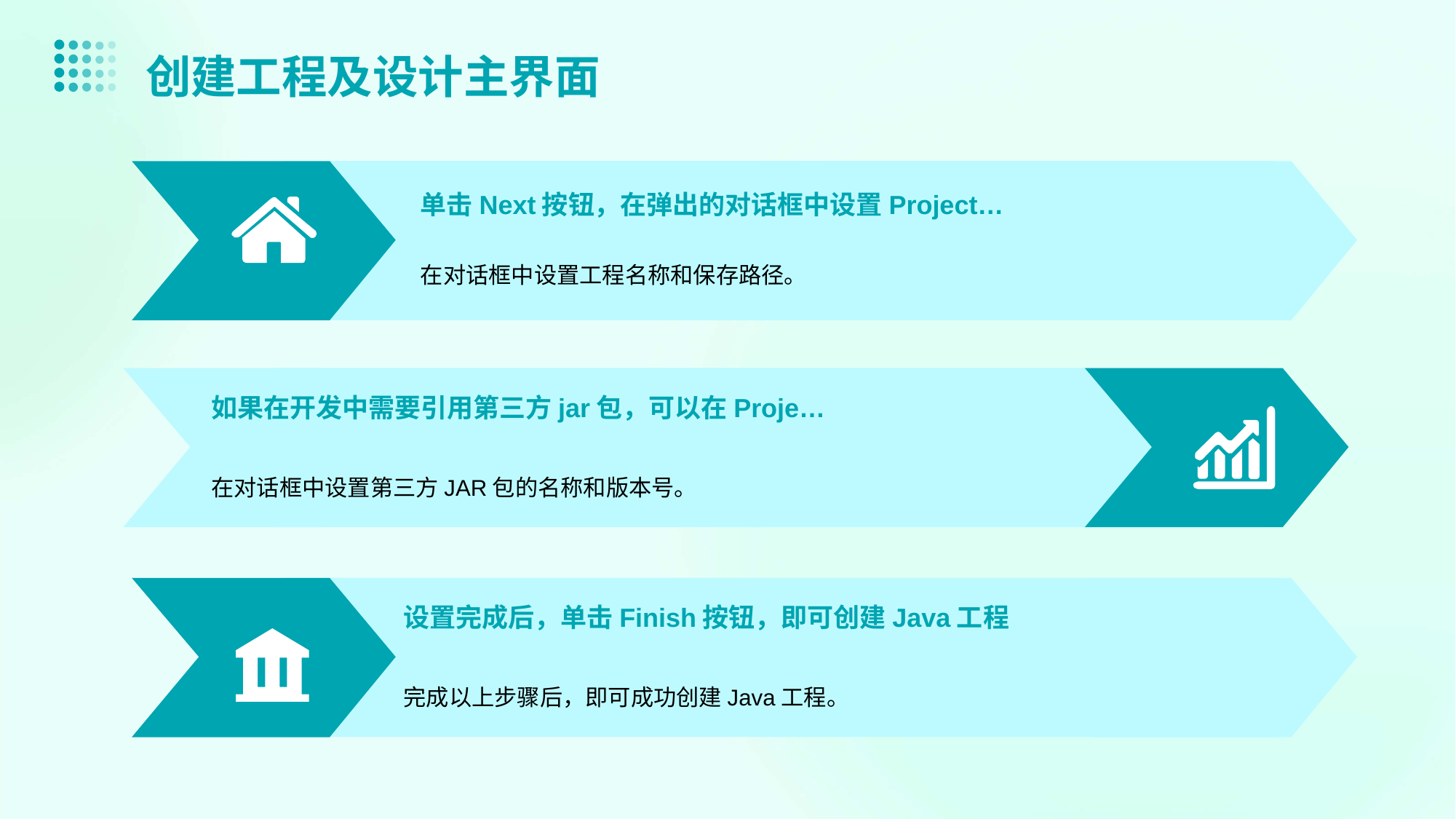

创建工程及设计主界面

单击Next按钮，在弹出的对话框中设置Project…

在对话框中设置工程名称和保存路径。

如果在开发中需要引用第三方jar包，可以在Proje…

在对话框中设置第三方JAR包的名称和版本号。

设置完成后，单击Finish按钮，即可创建Java工程

完成以上步骤后，即可成功创建Java工程。